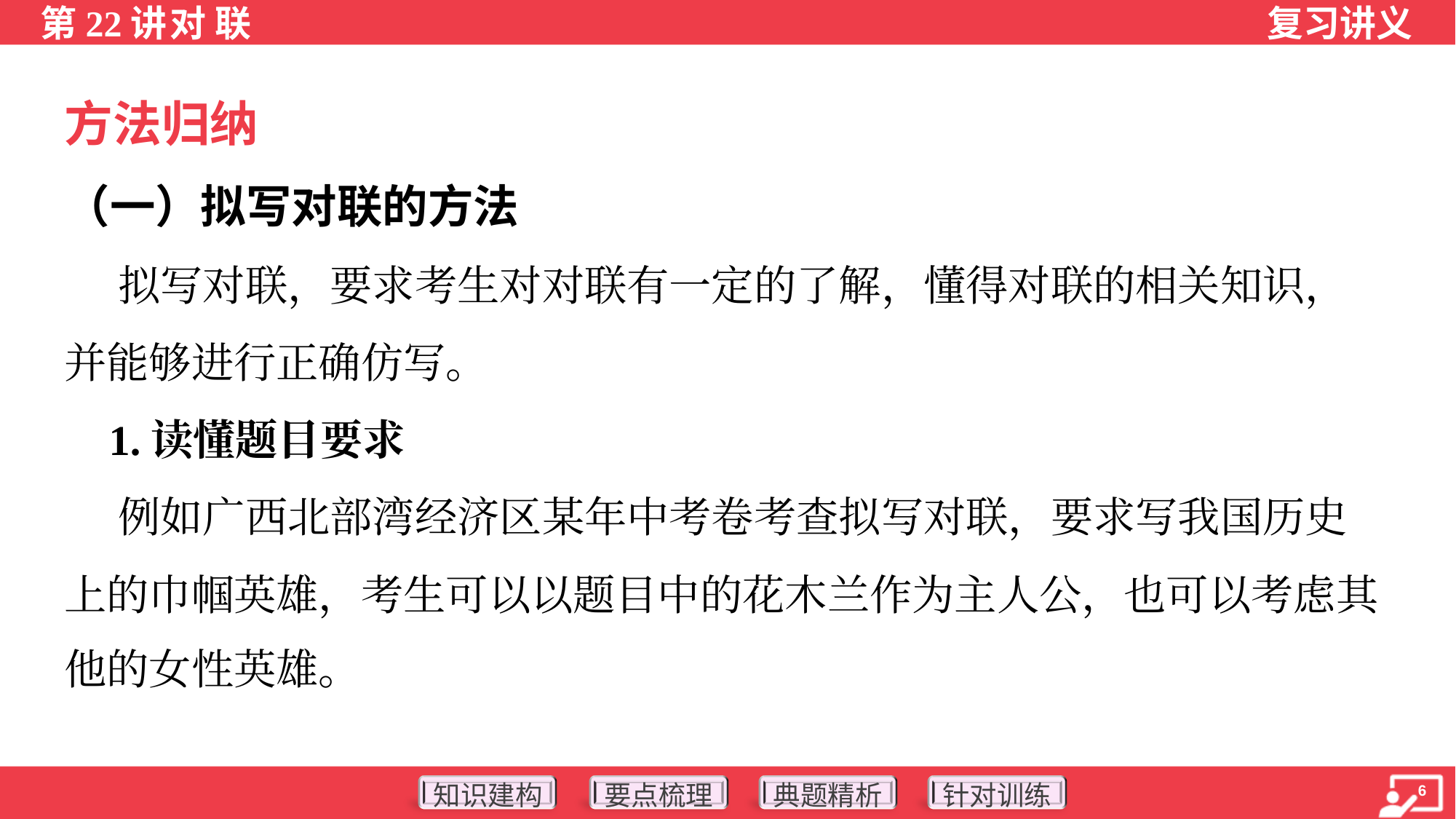

方法归纳
（一）拟写对联的方法
    拟写对联，要求考生对对联有一定的了解，懂得对联的相关知识，
并能够进行正确仿写。
    1.读懂题目要求
    例如广西北部湾经济区某年中考卷考查拟写对联，要求写我国历史
上的巾帼英雄，考生可以以题目中的花木兰作为主人公，也可以考虑其
他的女性英雄。